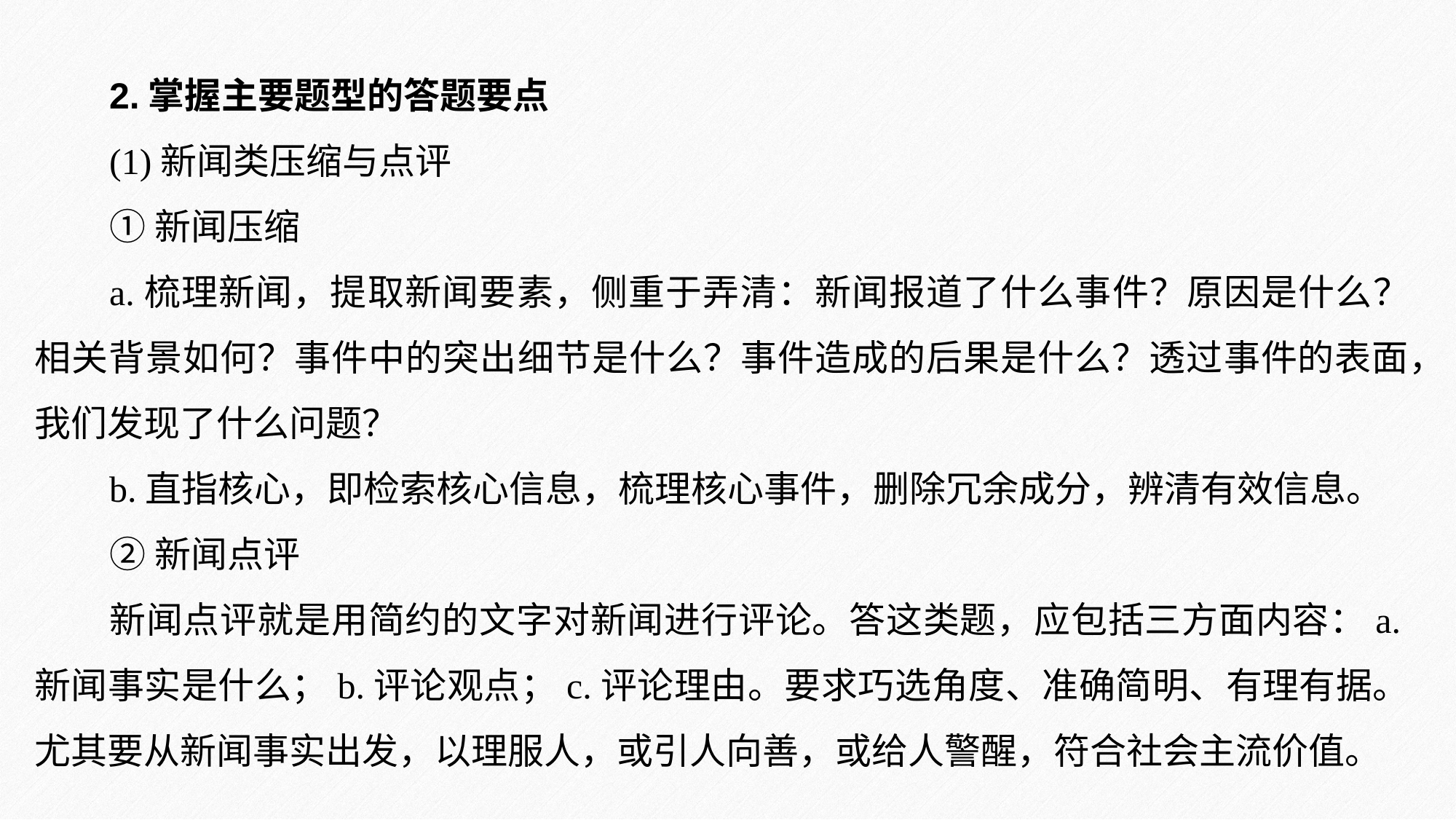

2.掌握主要题型的答题要点
(1)新闻类压缩与点评
①新闻压缩
a.梳理新闻，提取新闻要素，侧重于弄清：新闻报道了什么事件？原因是什么？相关背景如何？事件中的突出细节是什么？事件造成的后果是什么？透过事件的表面，我们发现了什么问题？
b.直指核心，即检索核心信息，梳理核心事件，删除冗余成分，辨清有效信息。
②新闻点评
新闻点评就是用简约的文字对新闻进行评论。答这类题，应包括三方面内容：a.新闻事实是什么；b.评论观点；c.评论理由。要求巧选角度、准确简明、有理有据。尤其要从新闻事实出发，以理服人，或引人向善，或给人警醒，符合社会主流价值。